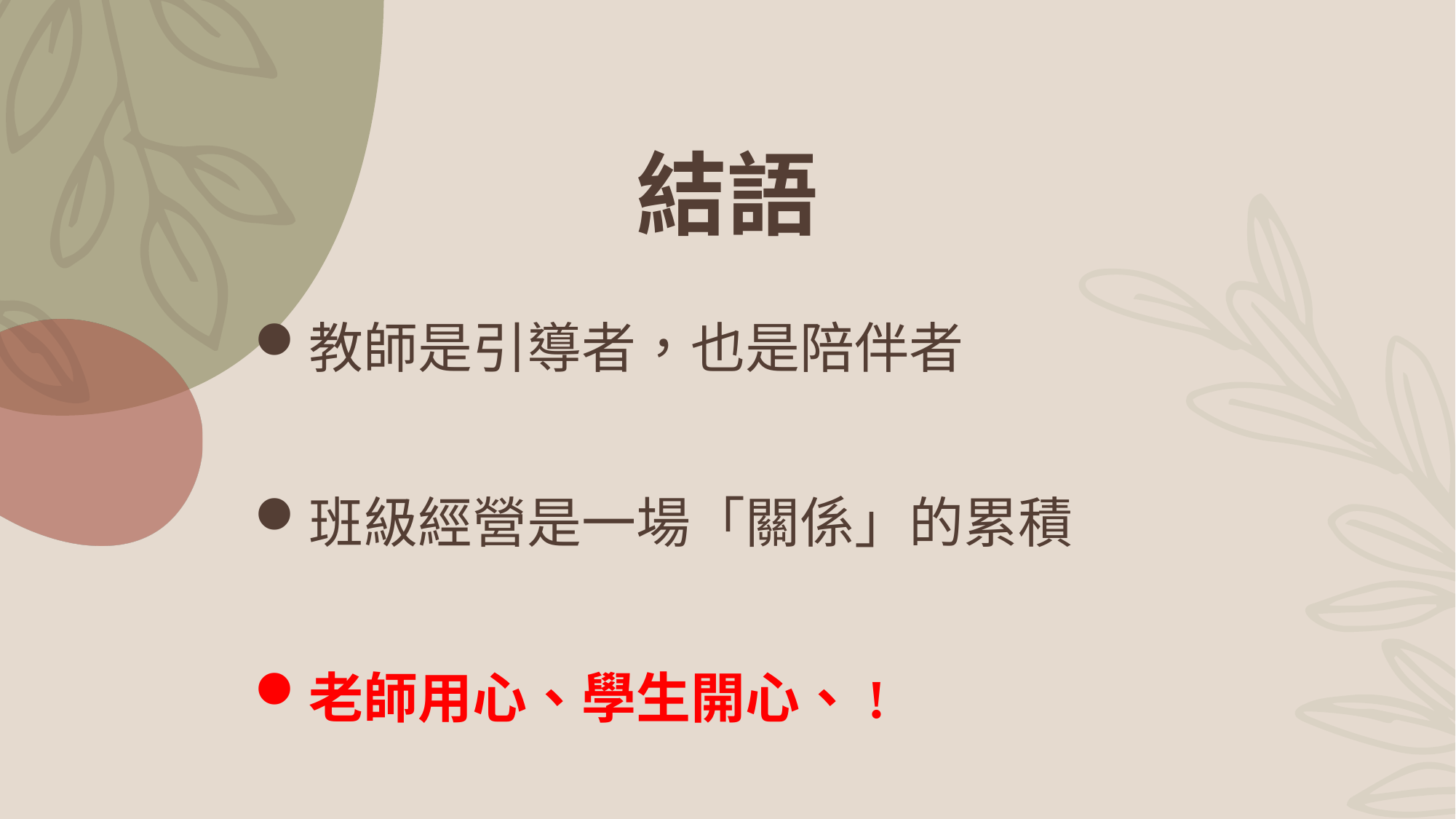

# 結語
教師是引導者，也是陪伴者

班級經營是一場「關係」的累積

老師用心、學生開心、!